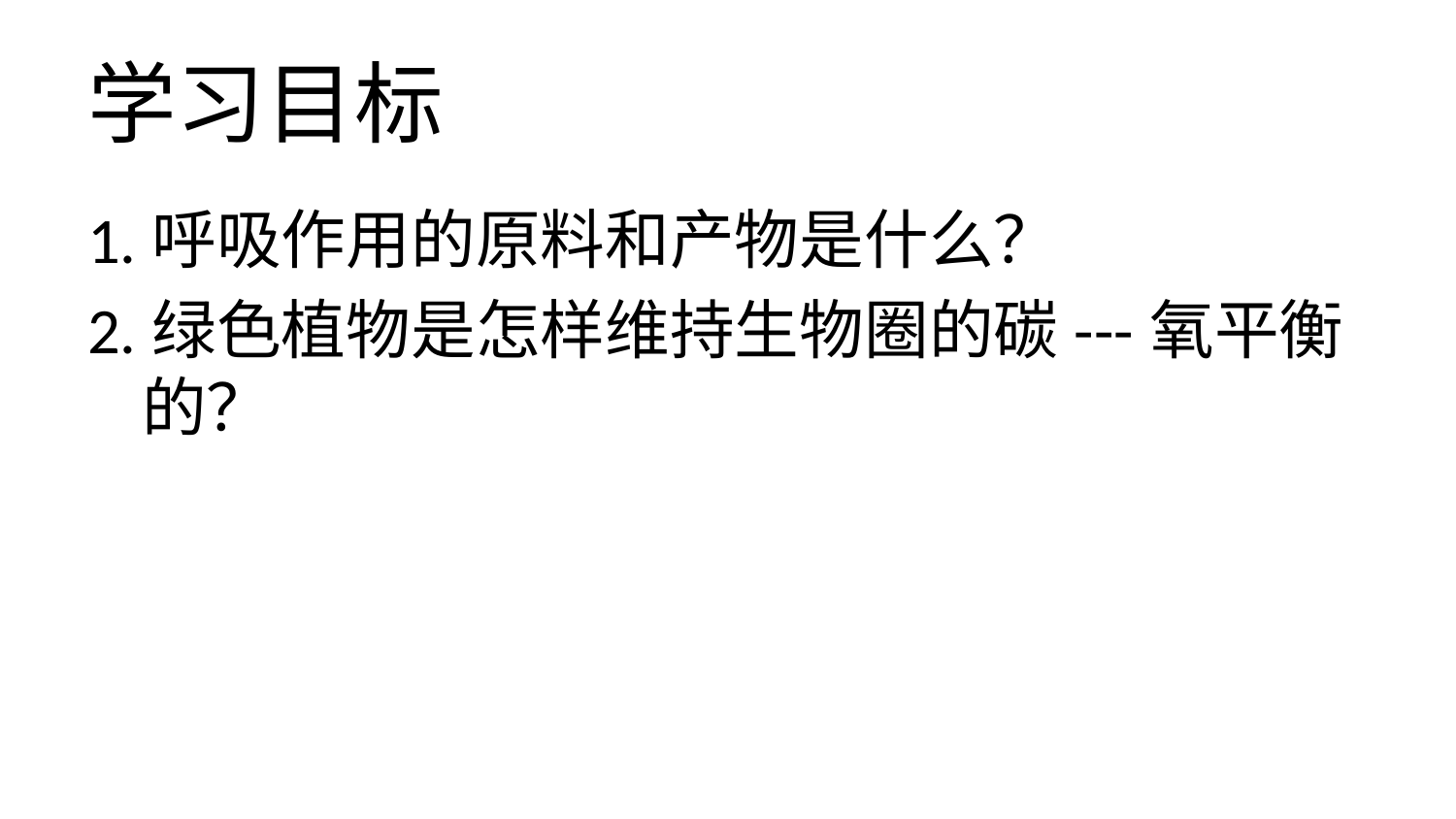

# 学习目标
1.呼吸作用的原料和产物是什么？
2.绿色植物是怎样维持生物圈的碳---氧平衡的？